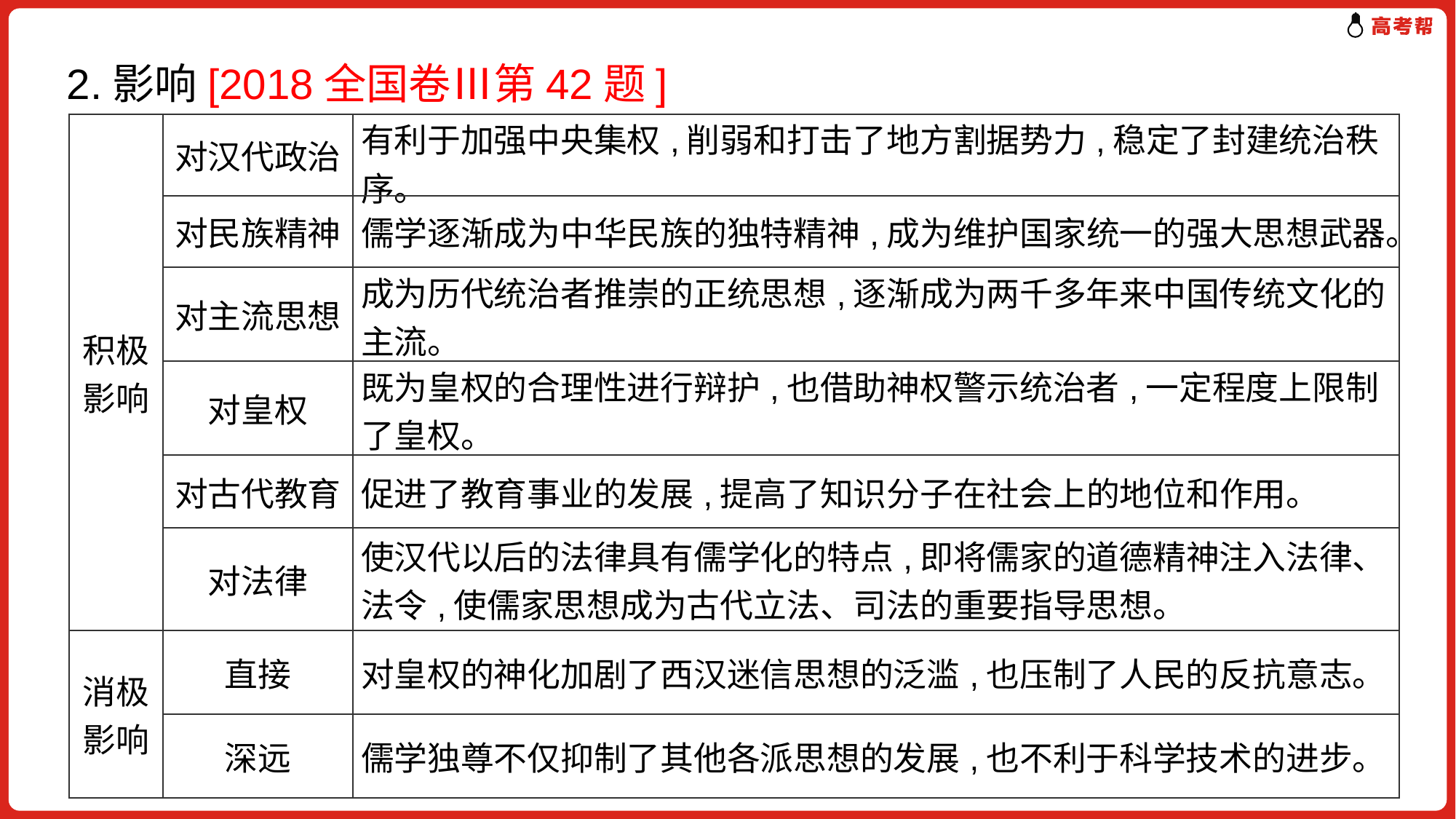

2.影响[2018全国卷Ⅲ第42题]
| 积极 影响 | 对汉代政治 | 有利于加强中央集权,削弱和打击了地方割据势力,稳定了封建统治秩序。 |
| --- | --- | --- |
|  | 对民族精神 | 儒学逐渐成为中华民族的独特精神,成为维护国家统一的强大思想武器。 |
|  | 对主流思想 | 成为历代统治者推崇的正统思想,逐渐成为两千多年来中国传统文化的主流。 |
|  | 对皇权 | 既为皇权的合理性进行辩护,也借助神权警示统治者,一定程度上限制了皇权。 |
|  | 对古代教育 | 促进了教育事业的发展,提高了知识分子在社会上的地位和作用。 |
|  | 对法律 | 使汉代以后的法律具有儒学化的特点,即将儒家的道德精神注入法律、法令,使儒家思想成为古代立法、司法的重要指导思想。 |
| 消极 影响 | 直接 | 对皇权的神化加剧了西汉迷信思想的泛滥,也压制了人民的反抗意志。 |
|  | 深远 | 儒学独尊不仅抑制了其他各派思想的发展,也不利于科学技术的进步。 |